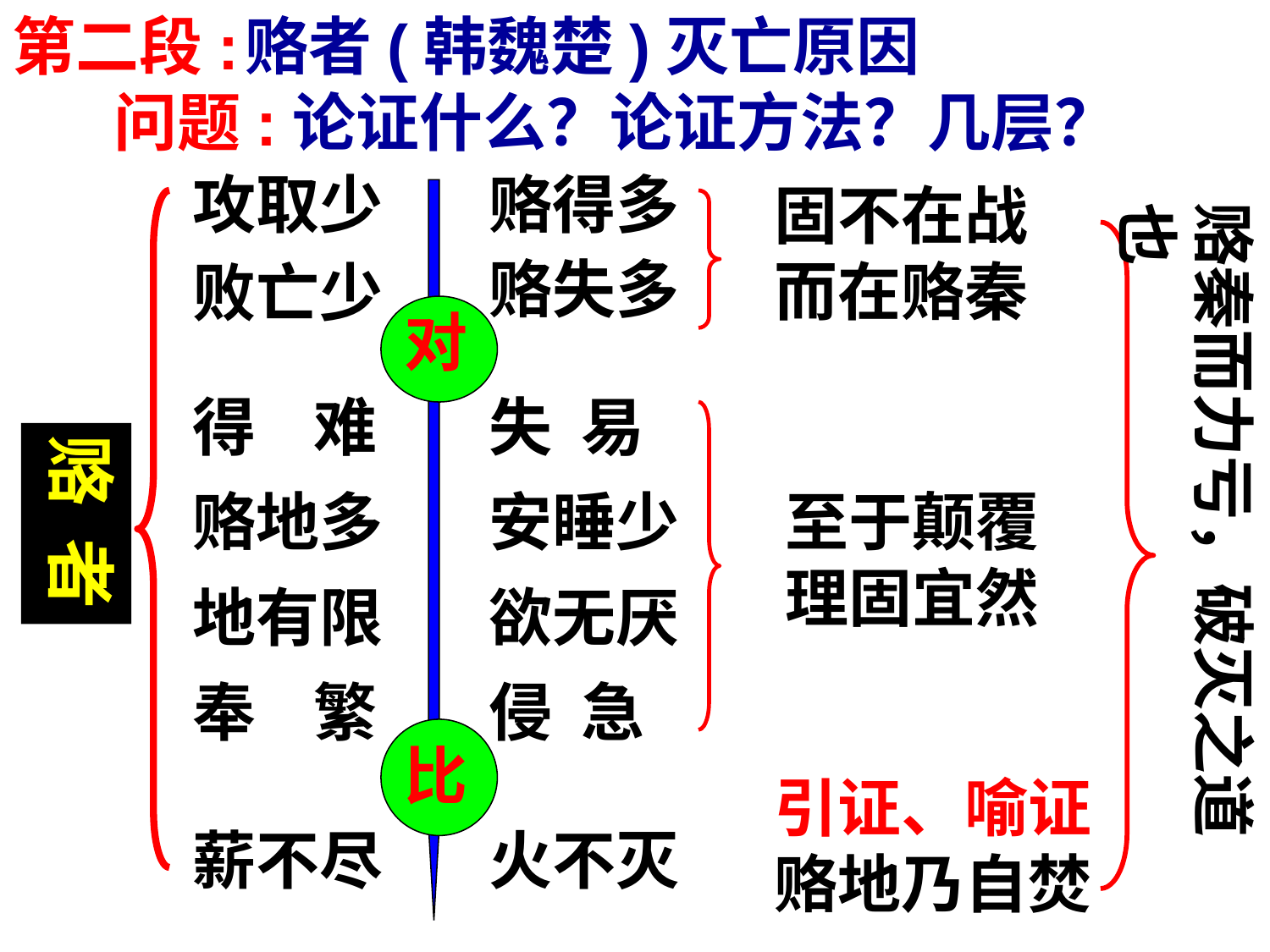

第二段:
      问题:论证什么？论证方法？几层？
赂者(韩魏楚)灭亡原因
攻取少
赂得多
固不在战
而在赂秦

赂秦而力亏，破灭之道也

赂失多
败亡少

对
得    难
失  易

赂  者
赂地多
安睡少
至于颠覆
理固宜然
地有限
欲无厌
奉    繁
侵  急

比
引证、喻证
赂地乃自焚
薪不尽
火不灭